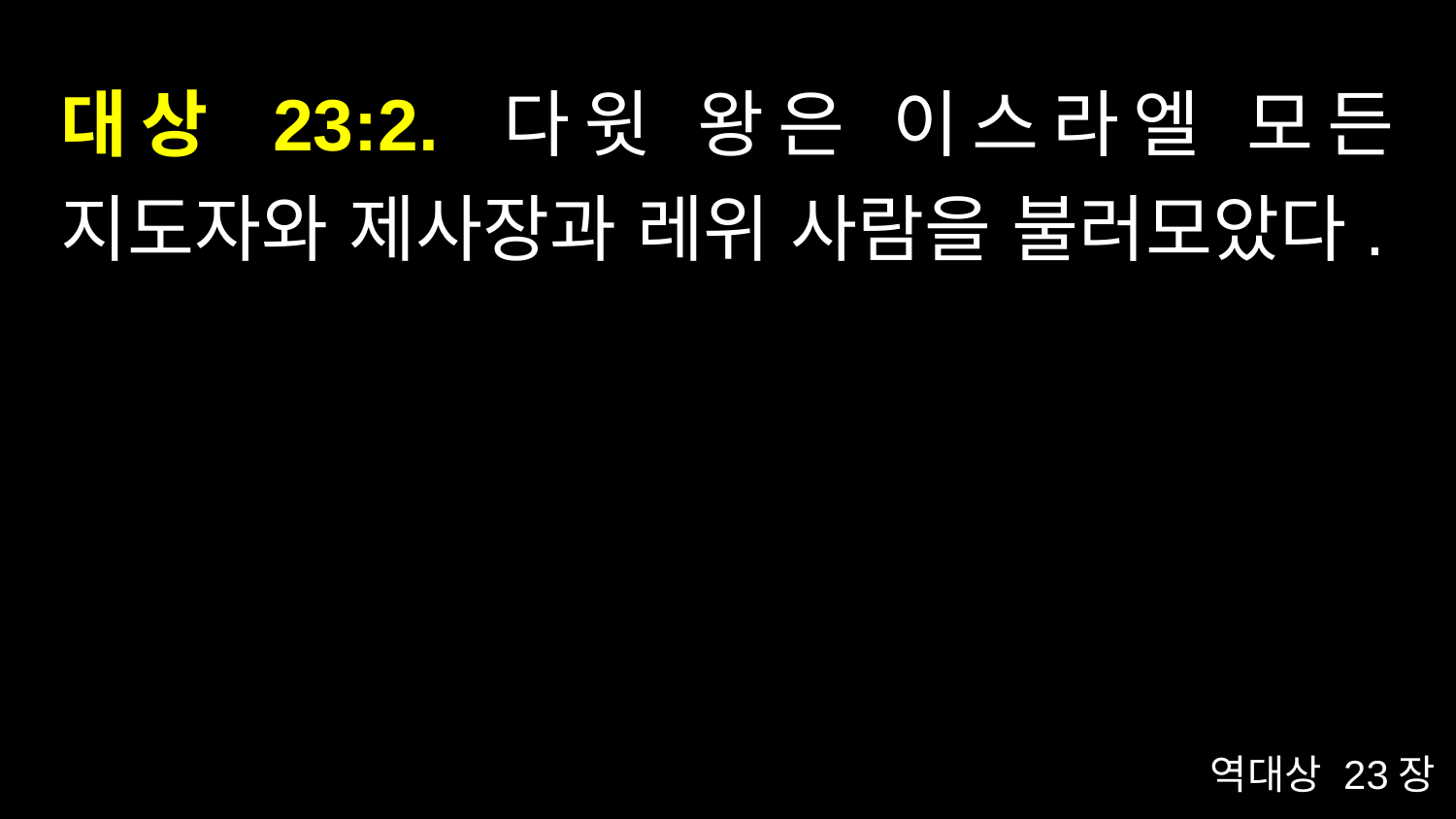

# 대상 23:2. 다윗 왕은 이스라엘 모든 지도자와 제사장과 레위 사람을 불러모았다.
역대상 23장